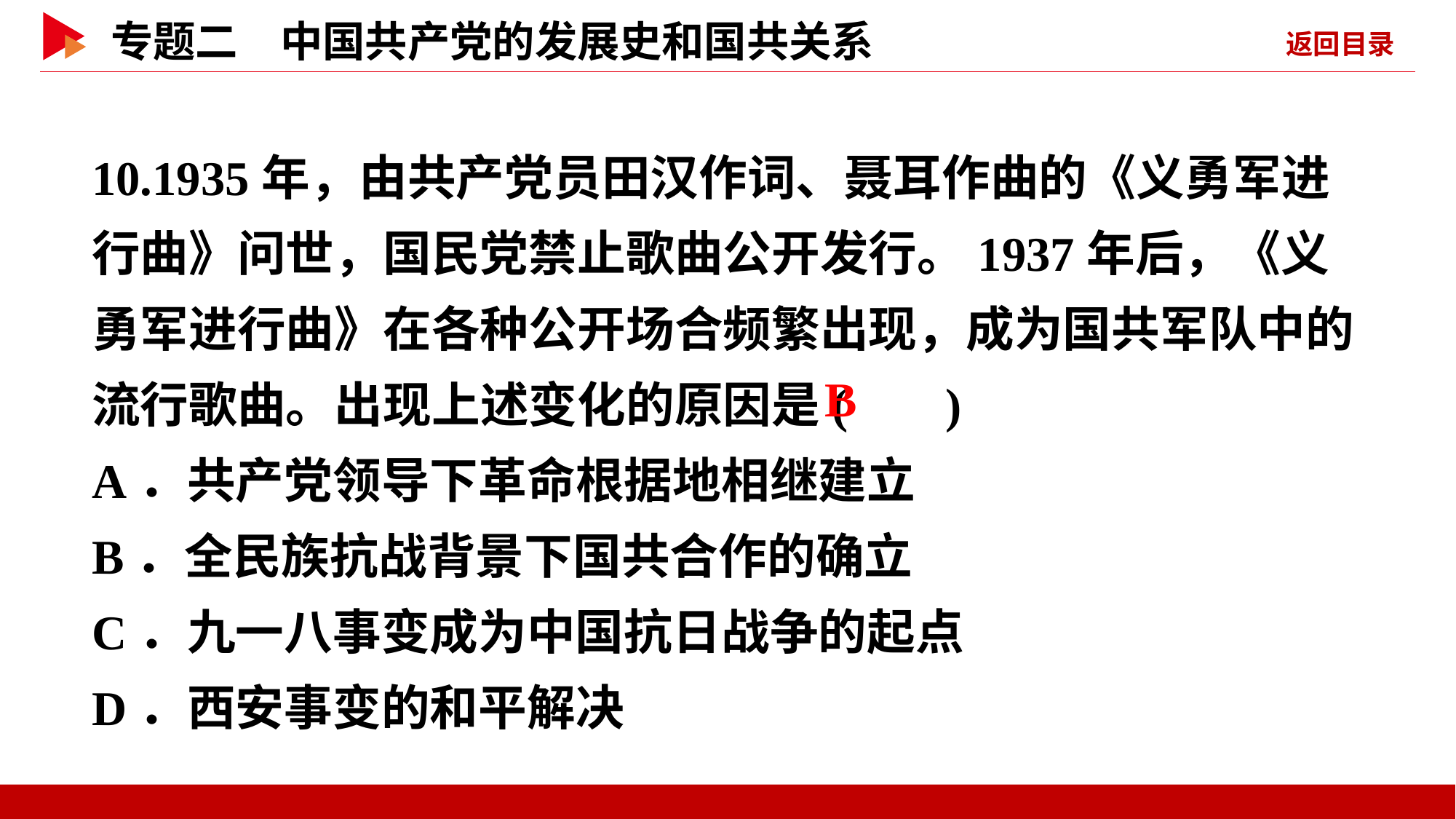

10.1935年，由共产党员田汉作词、聂耳作曲的《义勇军进行曲》问世，国民党禁止歌曲公开发行。1937年后，《义勇军进行曲》在各种公开场合频繁出现，成为国共军队中的流行歌曲。出现上述变化的原因是(        )
A．共产党领导下革命根据地相继建立
B．全民族抗战背景下国共合作的确立
C．九一八事变成为中国抗日战争的起点
D．西安事变的和平解决
   B